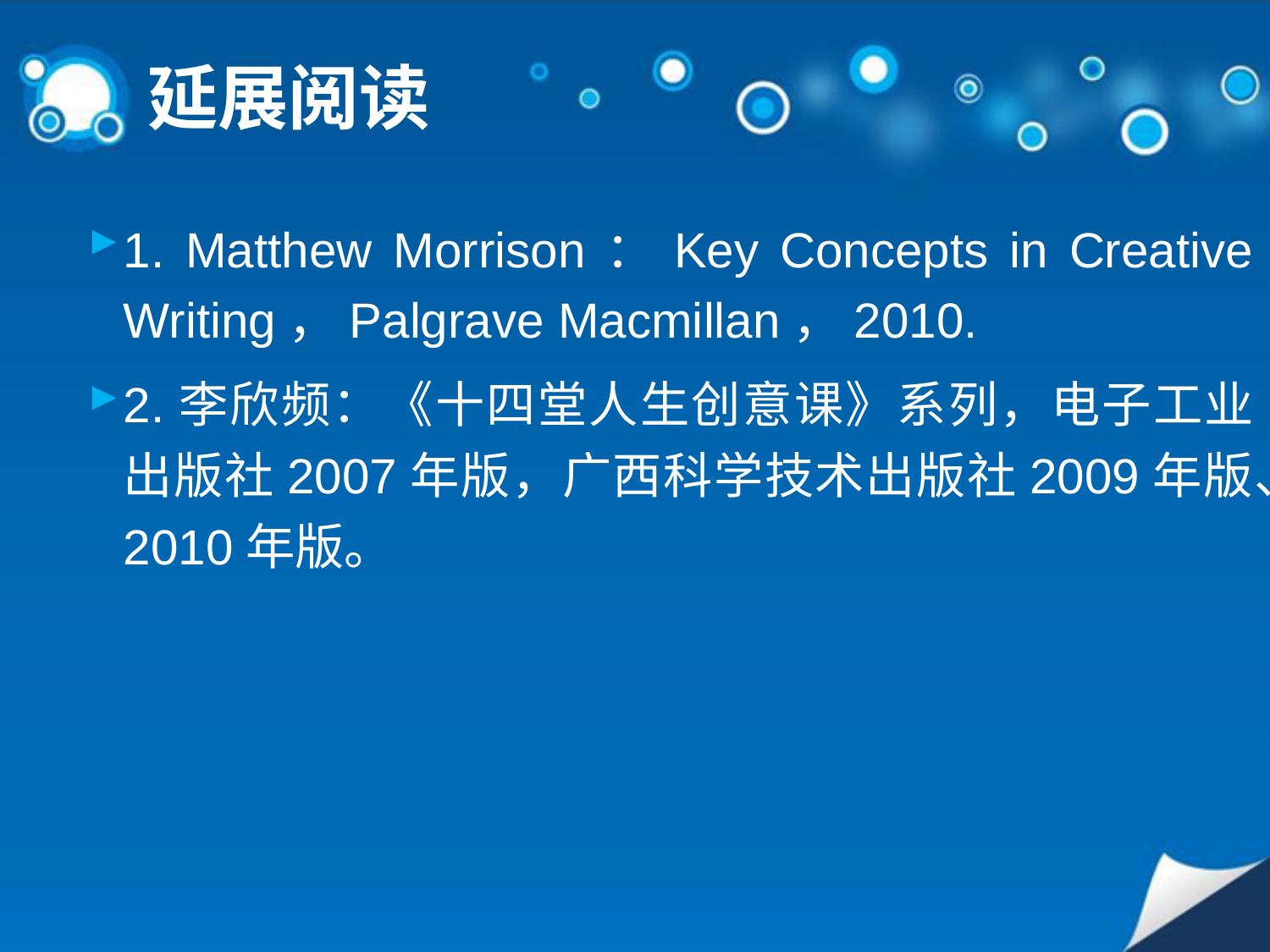

# 延展阅读
1. Matthew Morrison：Key Concepts in Creative Writing，Palgrave Macmillan，2010.
2.李欣频：《十四堂人生创意课》系列，电子工业出版社2007年版，广西科学技术出版社2009年版、2010年版。